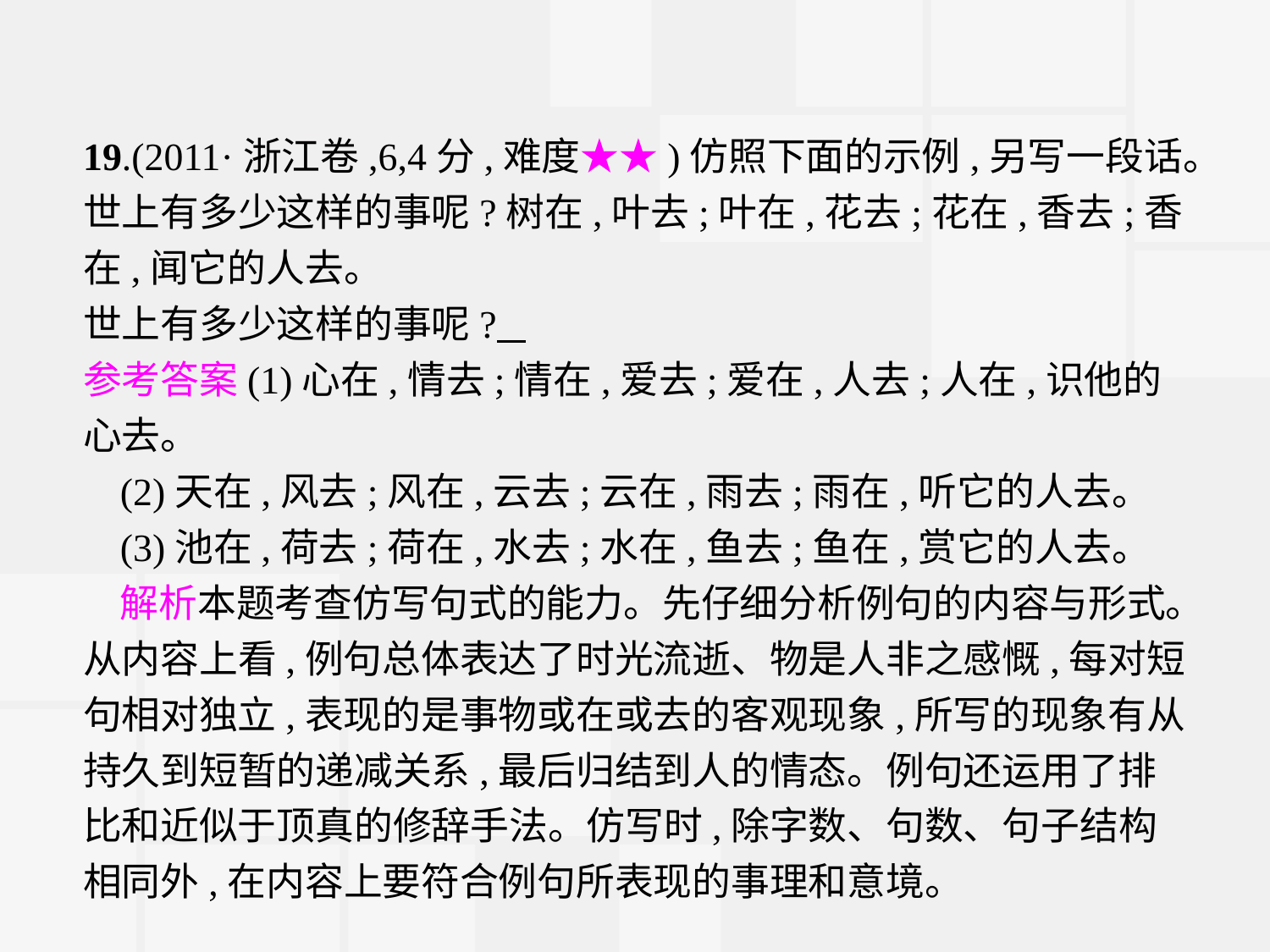

19.(2011·浙江卷,6,4分,难度★★)仿照下面的示例,另写一段话。
世上有多少这样的事呢?树在,叶去;叶在,花去;花在,香去;香在,闻它的人去。
世上有多少这样的事呢?
参考答案(1)心在,情去;情在,爱去;爱在,人去;人在,识他的心去。
(2)天在,风去;风在,云去;云在,雨去;雨在,听它的人去。
(3)池在,荷去;荷在,水去;水在,鱼去;鱼在,赏它的人去。
解析本题考查仿写句式的能力。先仔细分析例句的内容与形式。从内容上看,例句总体表达了时光流逝、物是人非之感慨,每对短句相对独立,表现的是事物或在或去的客观现象,所写的现象有从持久到短暂的递减关系,最后归结到人的情态。例句还运用了排比和近似于顶真的修辞手法。仿写时,除字数、句数、句子结构相同外,在内容上要符合例句所表现的事理和意境。